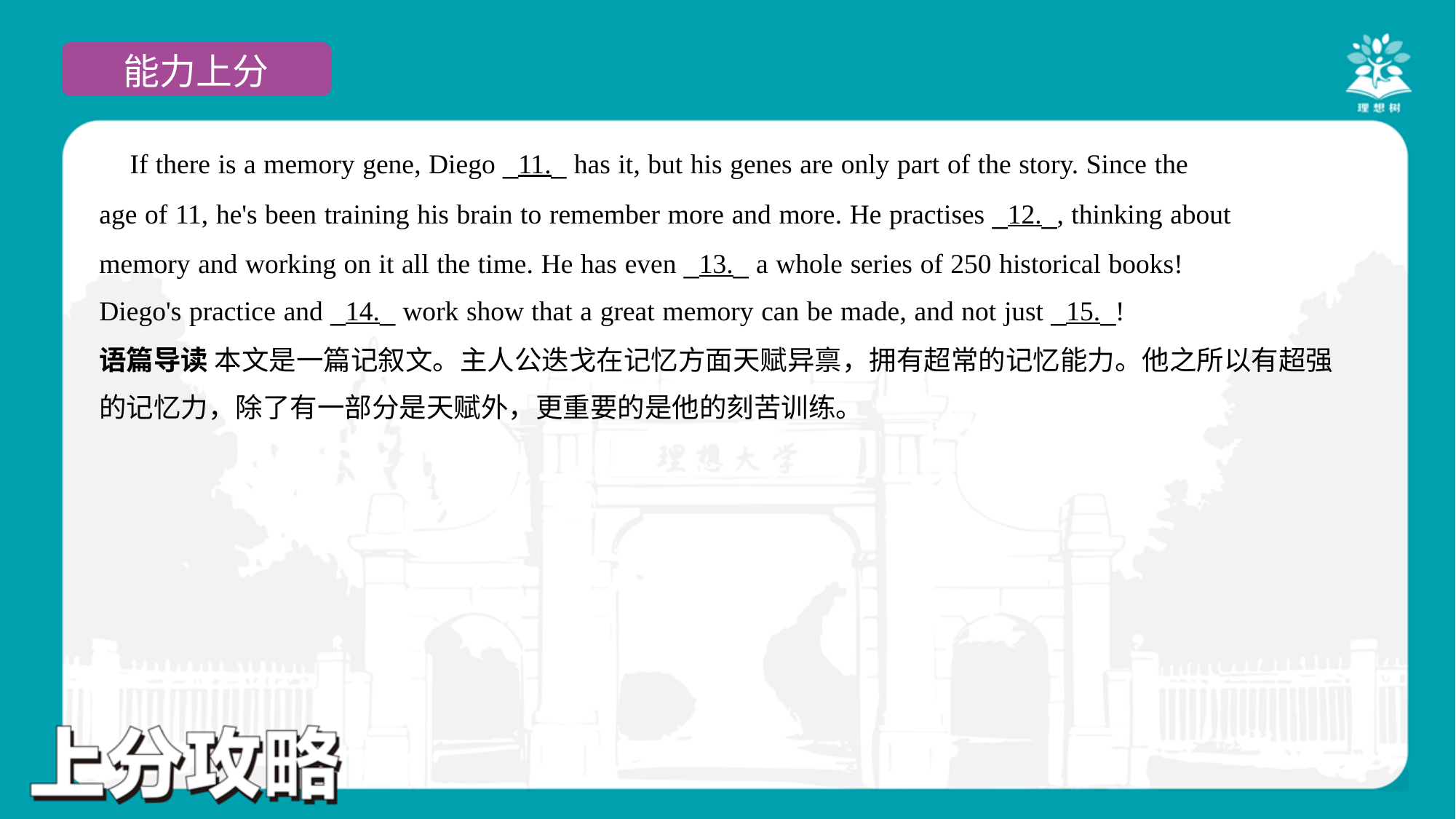

If there is a memory gene, Diego _11._ has it, but his genes are only part of the story. Since the
age of 11, he's been training his brain to remember more and more. He practises _12._, thinking about
memory and working on it all the time. He has even _13._ a whole series of 250 historical books!
Diego's practice and _14._ work show that a great memory can be made, and not just _15._!
语篇导读 本文是一篇记叙文。主人公迭戈在记忆方面天赋异禀，拥有超常的记忆能力。他之所以有超强
的记忆力，除了有一部分是天赋外，更重要的是他的刻苦训练。